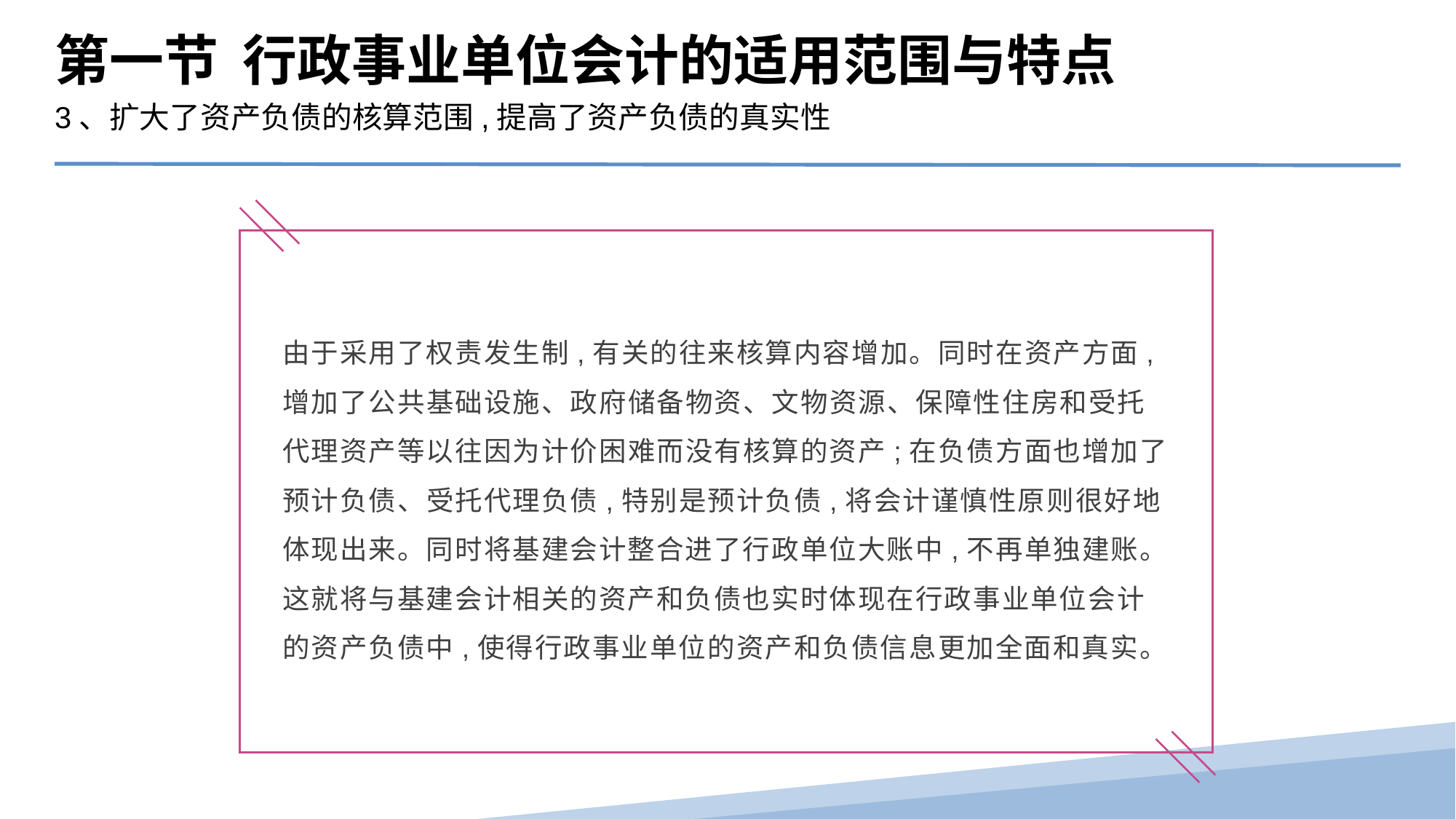

第一节  行政事业单位会计的适用范围与特点
3、扩大了资产负债的核算范围,提高了资产负债的真实性

由于采用了权责发生制,有关的往来核算内容增加。同时在资产方面,增加了公共基础设施、政府储备物资、文物资源、保障性住房和受托代理资产等以往因为计价困难而没有核算的资产;在负债方面也增加了预计负债、受托代理负债,特别是预计负债,将会计谨慎性原则很好地体现出来。同时将基建会计整合进了行政单位大账中,不再单独建账。这就将与基建会计相关的资产和负债也实时体现在行政事业单位会计的资产负债中,使得行政事业单位的资产和负债信息更加全面和真实。